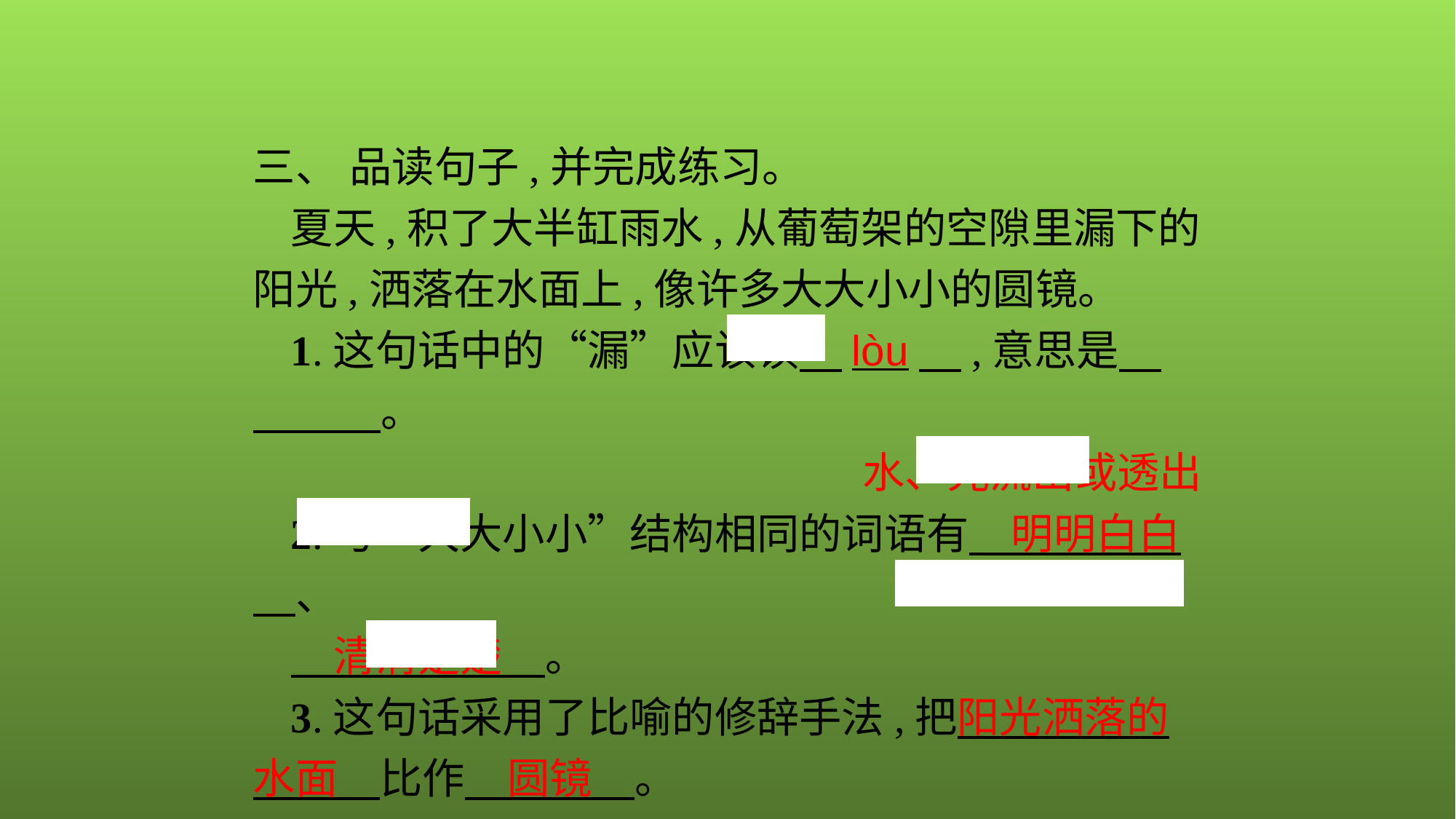

三、 品读句子,并完成练习。
夏天,积了大半缸雨水,从葡萄架的空隙里漏下的阳光,洒落在水面上,像许多大大小小的圆镜。
1.这句话中的“漏”应该读　lòu　,意思是　　         。
水、光流出或透出
2.与“大大小小”结构相同的词语有　明明白白　、
　清清楚楚　。
3.这句话采用了比喻的修辞手法,把阳光洒落的水面　比作　圆镜　。